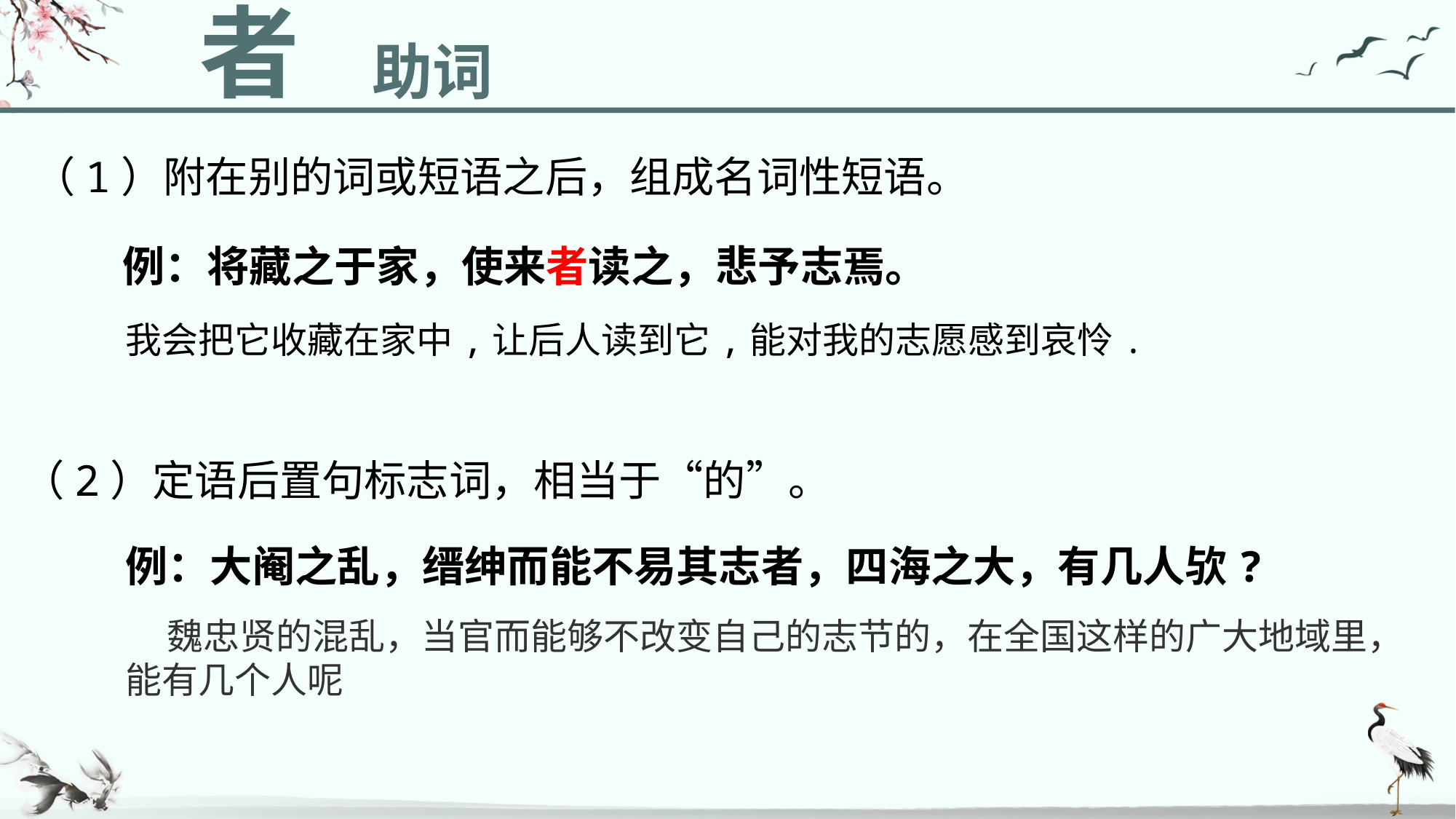

者

助词
（1）附在别的词或短语之后，组成名词性短语。
例：将藏之于家，使来者读之，悲予志焉。
我会把它收藏在家中,让后人读到它,能对我的志愿感到哀怜.
（2）定语后置句标志词，相当于“的”。
例：大阉之乱，缙绅而能不易其志者，四海之大，有几人欤?

    魏忠贤的混乱，当官而能够不改变自己的志节的，在全国这样的广大地域里，能有几个人呢